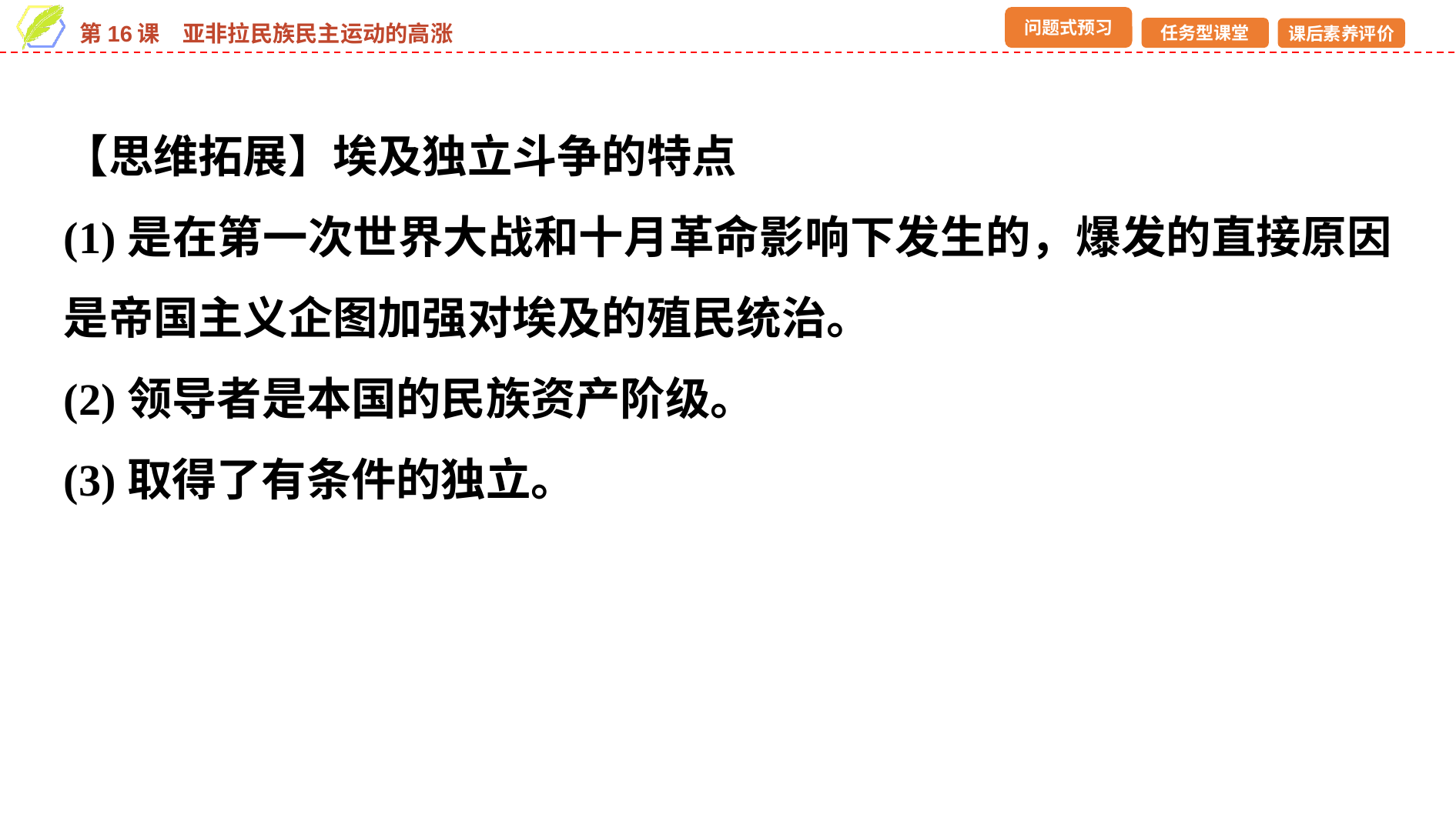

【思维拓展】埃及独立斗争的特点
(1)是在第一次世界大战和十月革命影响下发生的，爆发的直接原因是帝国主义企图加强对埃及的殖民统治。
(2)领导者是本国的民族资产阶级。
(3)取得了有条件的独立。